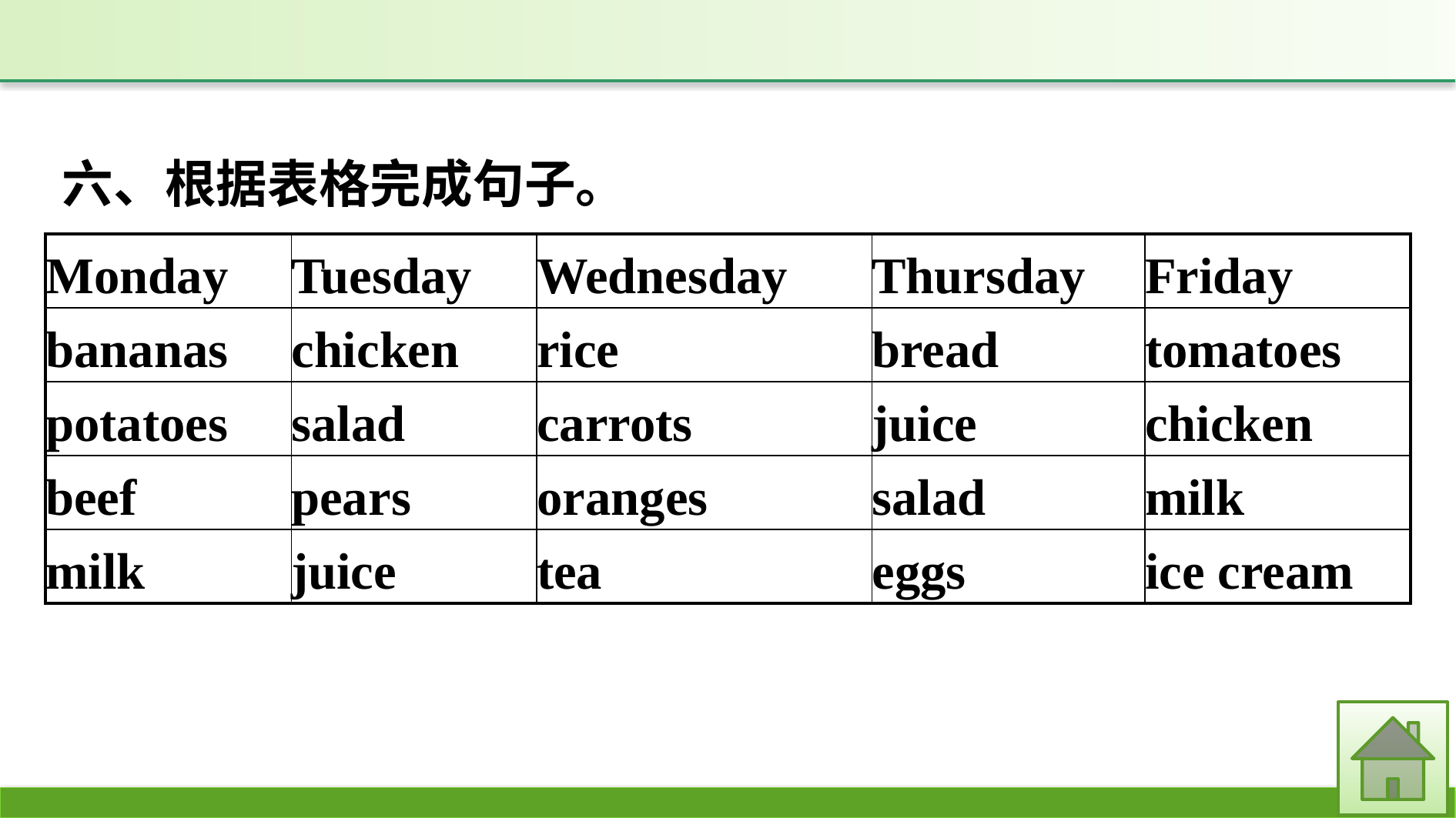

六、根据表格完成句子。
| Monday | Tuesday | Wednesday | Thursday | Friday |
| --- | --- | --- | --- | --- |
| bananas | chicken | rice | bread | tomatoes |
| potatoes | salad | carrots | juice | chicken |
| beef | pears | oranges | salad | milk |
| milk | juice | tea | eggs | ice cream |